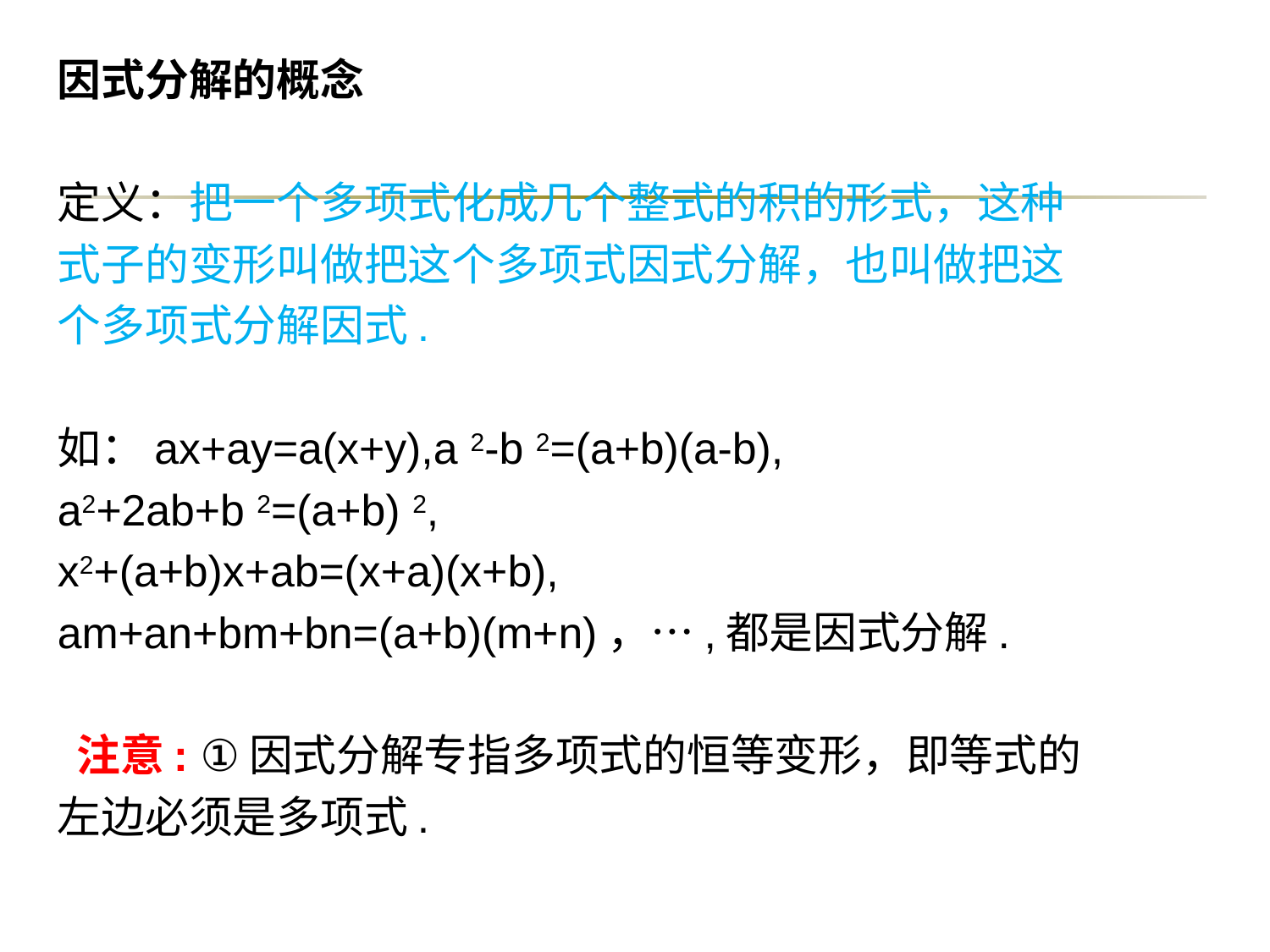

因式分解的概念

定义：把一个多项式化成几个整式的积的形式，这种
式子的变形叫做把这个多项式因式分解，也叫做把这
个多项式分解因式.

如：ax+ay=a(x+y),a 2-b 2=(a+b)(a-b),
a2+2ab+b 2=(a+b) 2,
x2+(a+b)x+ab=(x+a)(x+b),
am+an+bm+bn=(a+b)(m+n)，…,都是因式分解.

 注意: ①因式分解专指多项式的恒等变形，即等式的
左边必须是多项式.